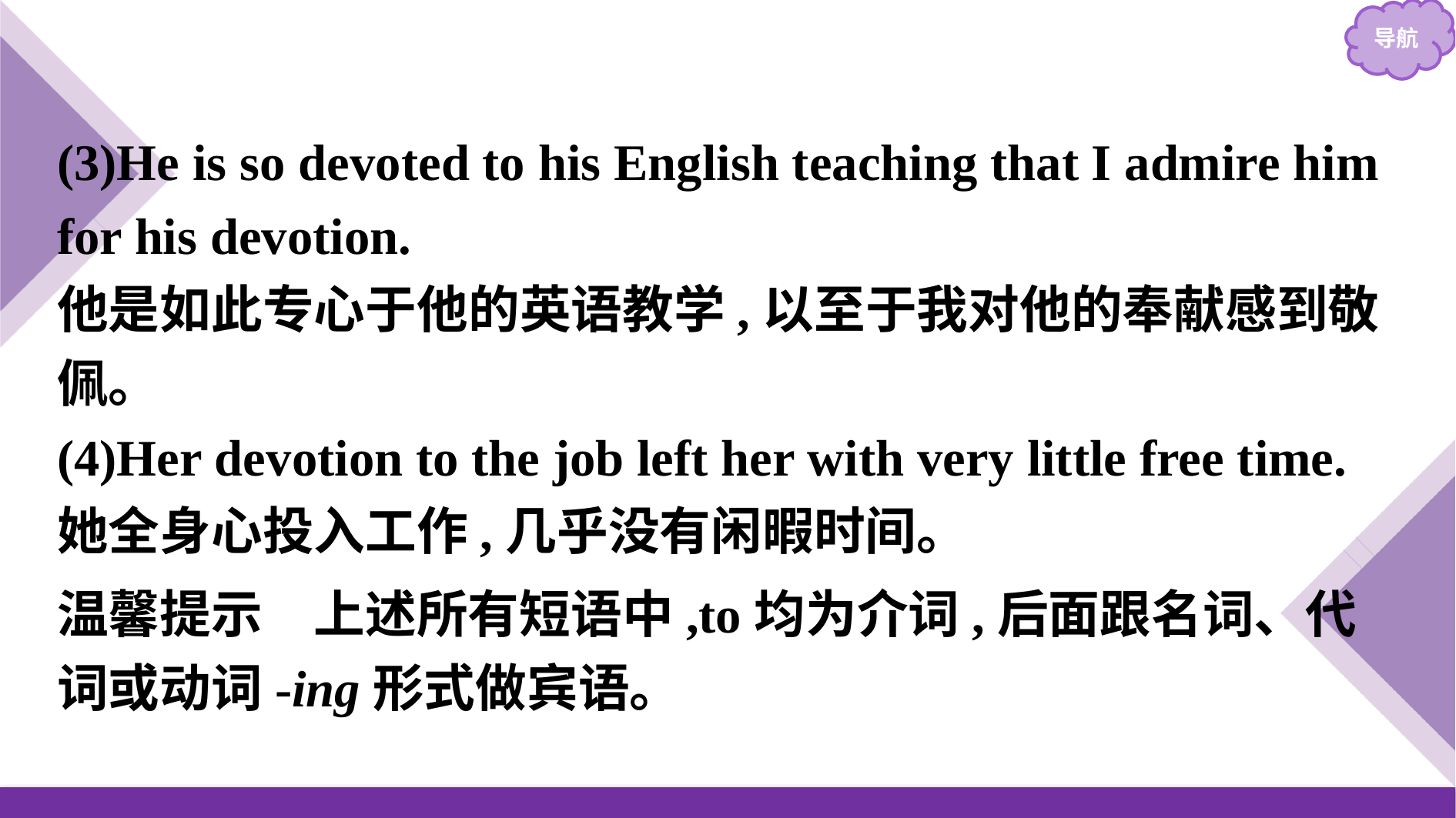

(3)He is so devoted to his English teaching that I admire him for his devotion.
他是如此专心于他的英语教学,以至于我对他的奉献感到敬佩。
(4)Her devotion to the job left her with very little free time.
她全身心投入工作,几乎没有闲暇时间。
温馨提示　上述所有短语中,to均为介词,后面跟名词、代词或动词-ing形式做宾语。